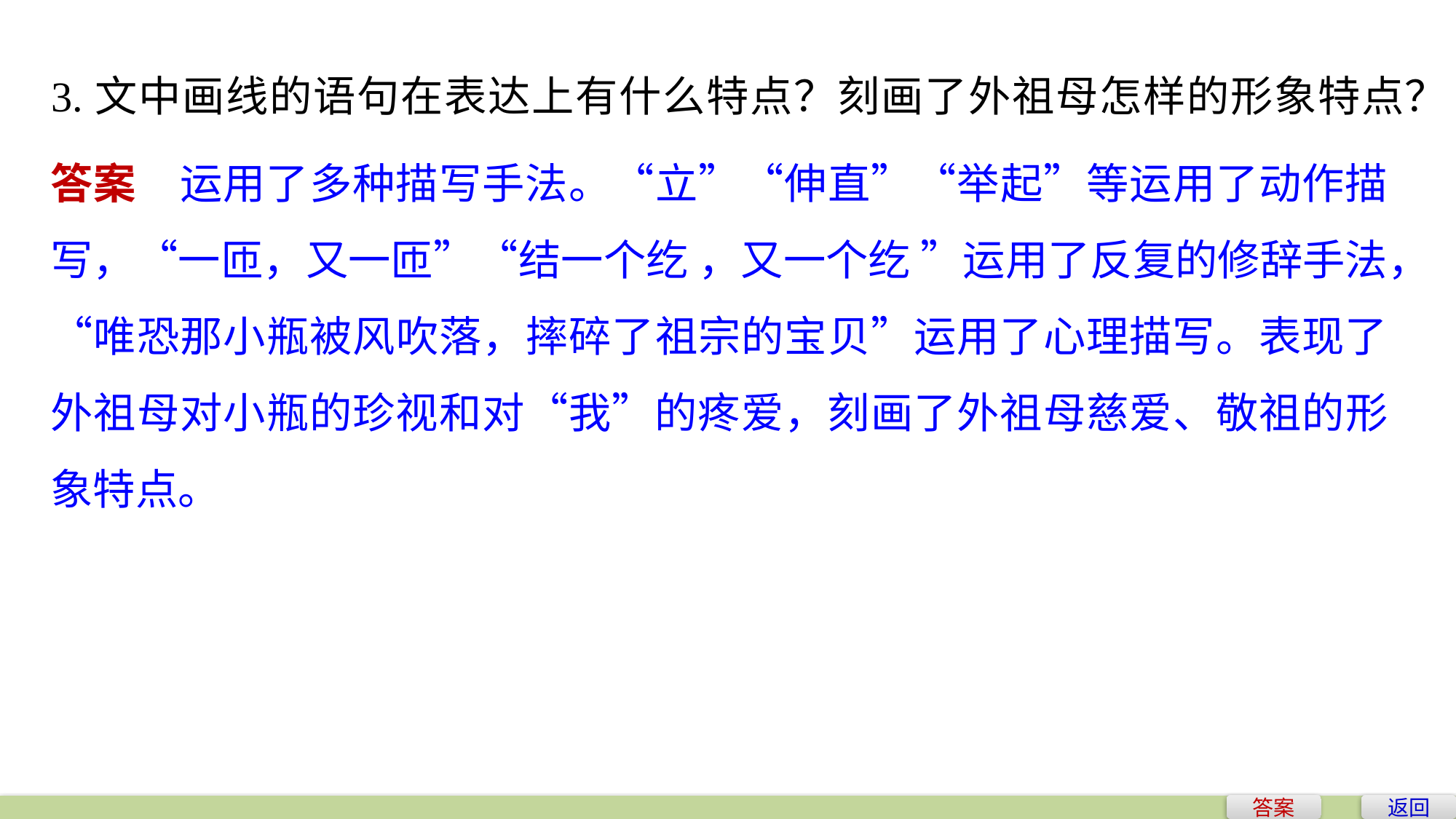

3.文中画线的语句在表达上有什么特点？刻画了外祖母怎样的形象特点？
答案　运用了多种描写手法。“立”“伸直”“举起”等运用了动作描写，“一匝，又一匝”“结一个纥 ，又一个纥 ”运用了反复的修辞手法，“唯恐那小瓶被风吹落，摔碎了祖宗的宝贝”运用了心理描写。表现了外祖母对小瓶的珍视和对“我”的疼爱，刻画了外祖母慈爱、敬祖的形象特点。
答案
返回